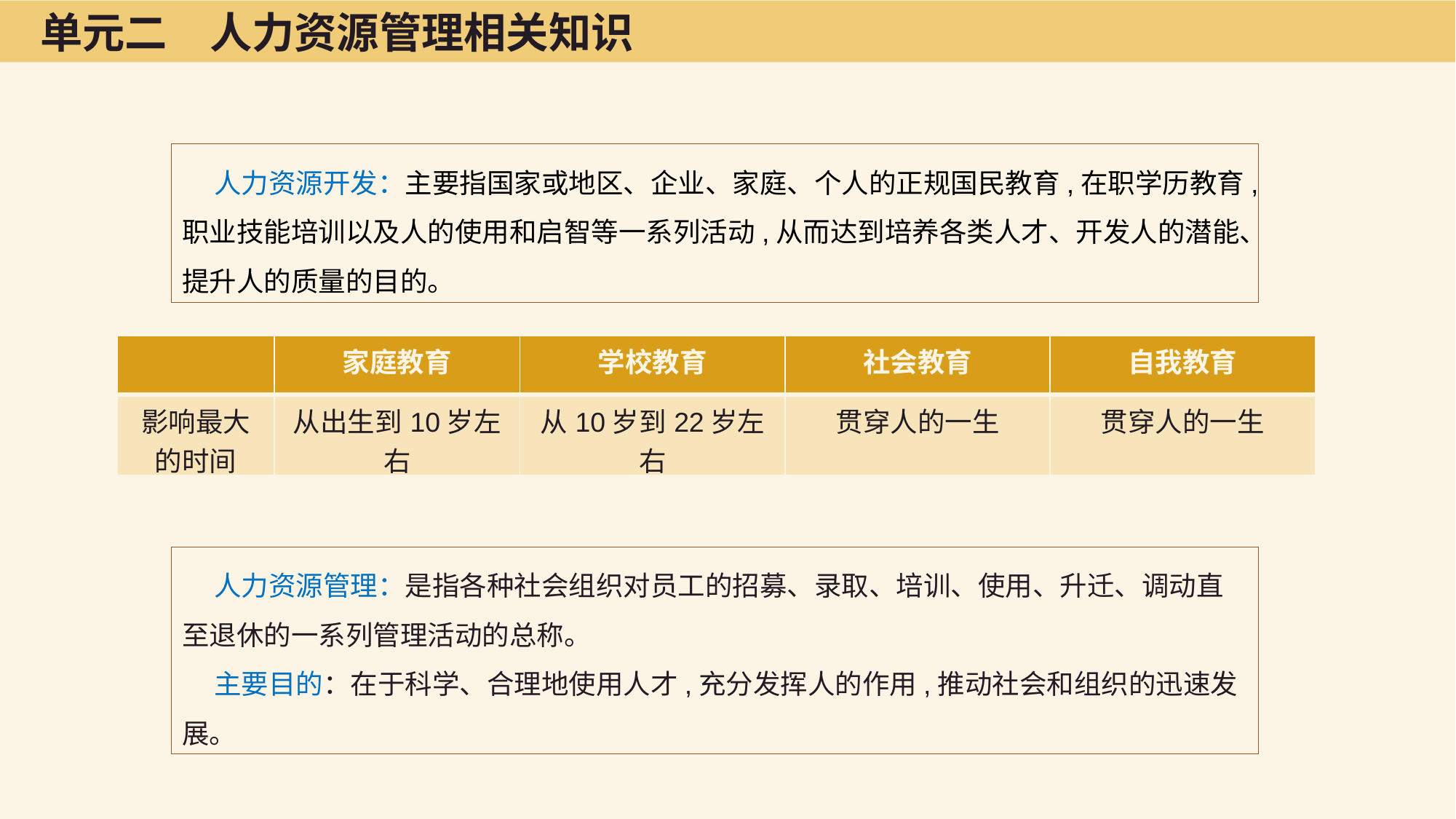

单元二　人力资源管理相关知识
人力资源开发：主要指国家或地区、企业、家庭、个人的正规国民教育,在职学历教育,职业技能培训以及人的使用和启智等一系列活动,从而达到培养各类人才、开发人的潜能、提升人的质量的目的。
|  | 家庭教育 | 学校教育 | 社会教育 | 自我教育 |
| --- | --- | --- | --- | --- |
| 影响最大的时间 | 从出生到10岁左右 | 从10岁到22岁左右 | 贯穿人的一生 | 贯穿人的一生 |
人力资源管理：是指各种社会组织对员工的招募、录取、培训、使用、升迁、调动直至退休的一系列管理活动的总称。
主要目的：在于科学、合理地使用人才,充分发挥人的作用,推动社会和组织的迅速发展。